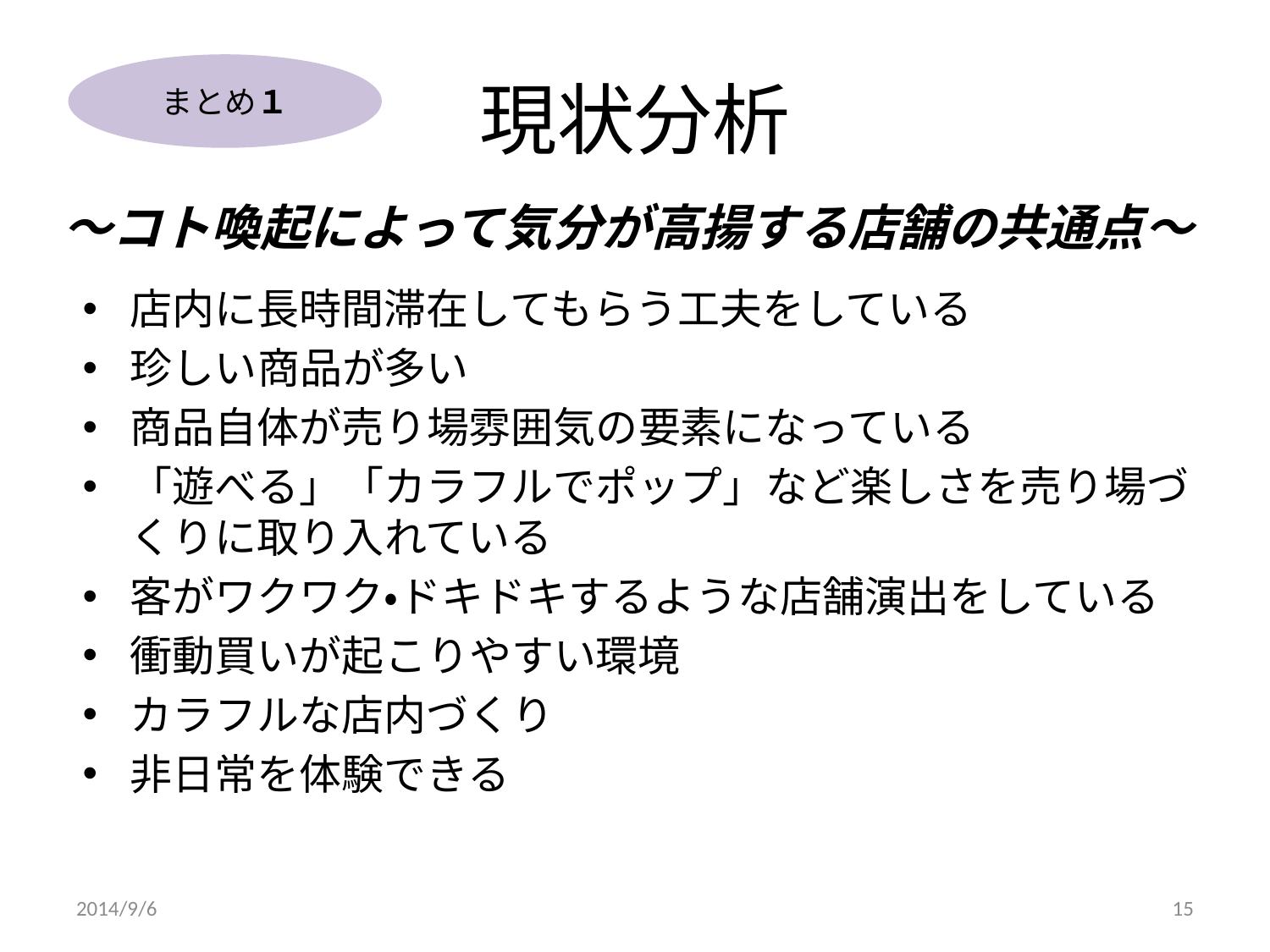

# 現状分析
まとめ１
～コト喚起によって気分が高揚する店舗の共通点～
店内に長時間滞在してもらう工夫をしている
珍しい商品が多い
商品自体が売り場雰囲気の要素になっている
「遊べる」「カラフルでポップ」など楽しさを売り場づくりに取り入れている
客がワクワク・ドキドキするような店舗演出をしている
衝動買いが起こりやすい環境
カラフルな店内づくり
非日常を体験できる
2014/9/6
15